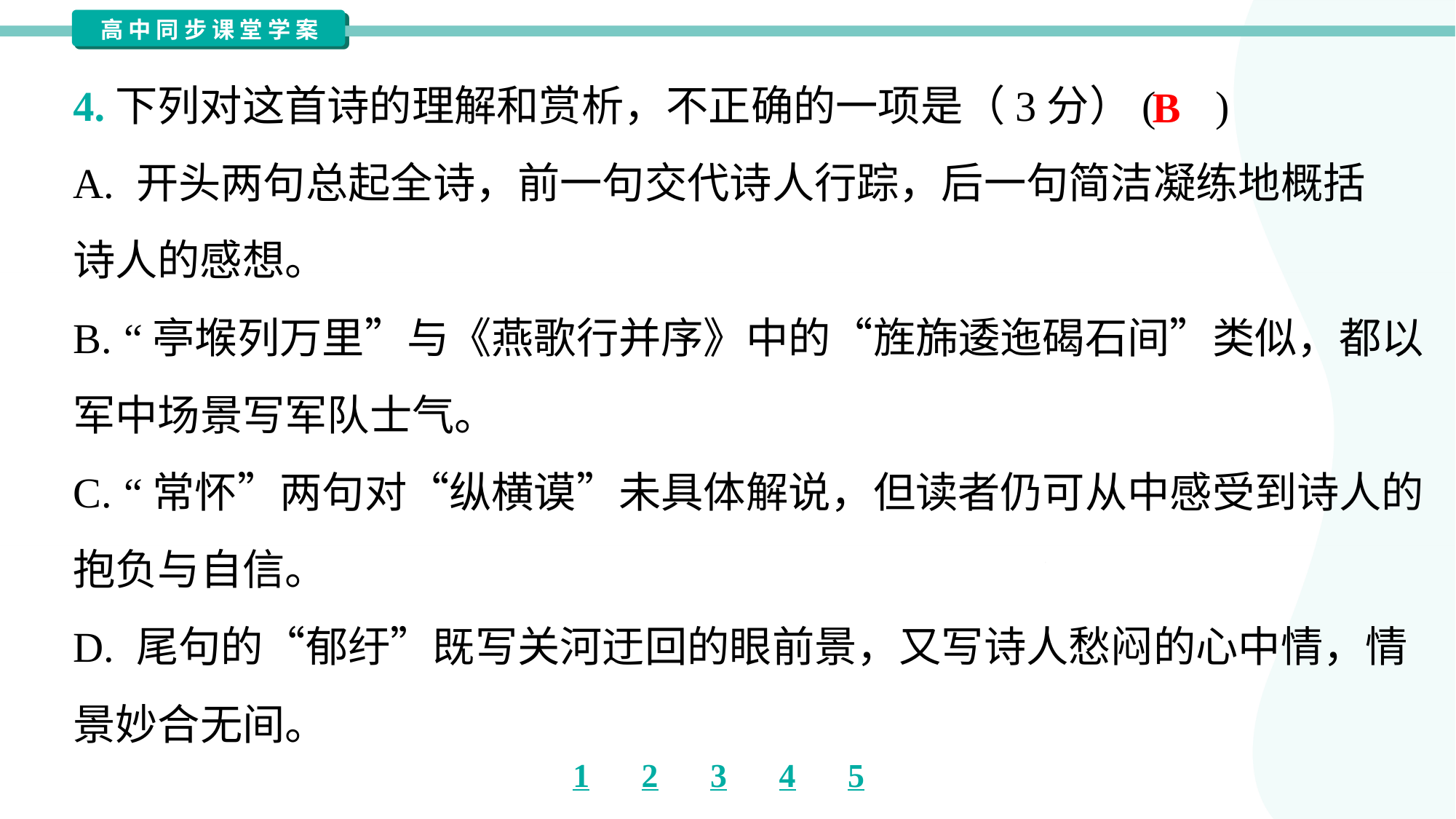

4.下列对这首诗的理解和赏析，不正确的一项是（3分）(     )
B
A. 开头两句总起全诗，前一句交代诗人行踪，后一句简洁凝练地概括
诗人的感想。
B. “亭堠列万里”与《燕歌行并序》中的“旌旆逶迤碣石间”类似，都以
军中场景写军队士气。
C. “常怀”两句对“纵横谟”未具体解说，但读者仍可从中感受到诗人的
抱负与自信。
D. 尾句的“郁纡”既写关河迂回的眼前景，又写诗人愁闷的心中情，情
景妙合无间。